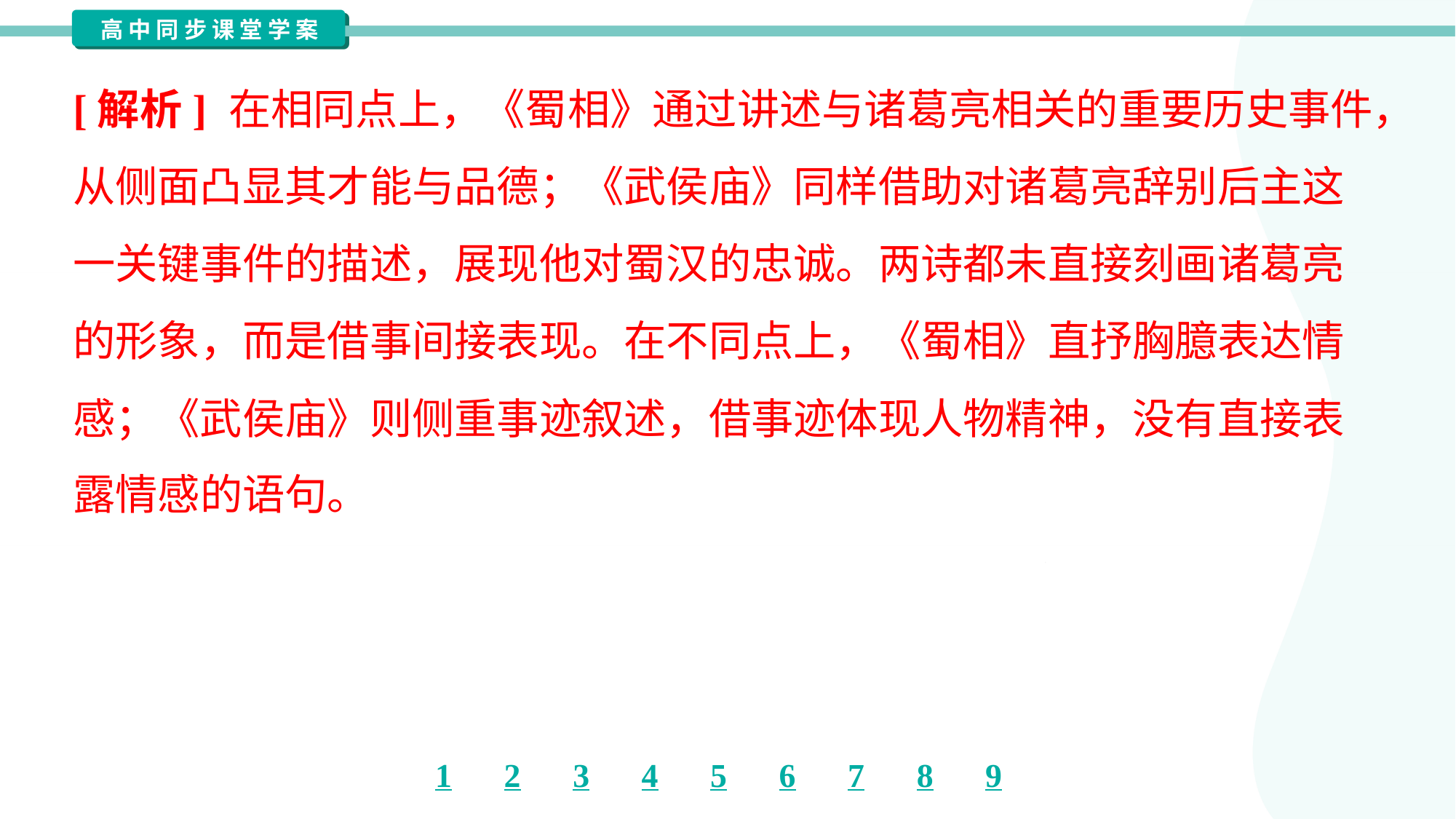

[解析] 在相同点上，《蜀相》通过讲述与诸葛亮相关的重要历史事件，
从侧面凸显其才能与品德；《武侯庙》同样借助对诸葛亮辞别后主这
一关键事件的描述，展现他对蜀汉的忠诚。两诗都未直接刻画诸葛亮
的形象，而是借事间接表现。在不同点上，《蜀相》直抒胸臆表达情
感；《武侯庙》则侧重事迹叙述，借事迹体现人物精神，没有直接表
露情感的语句。